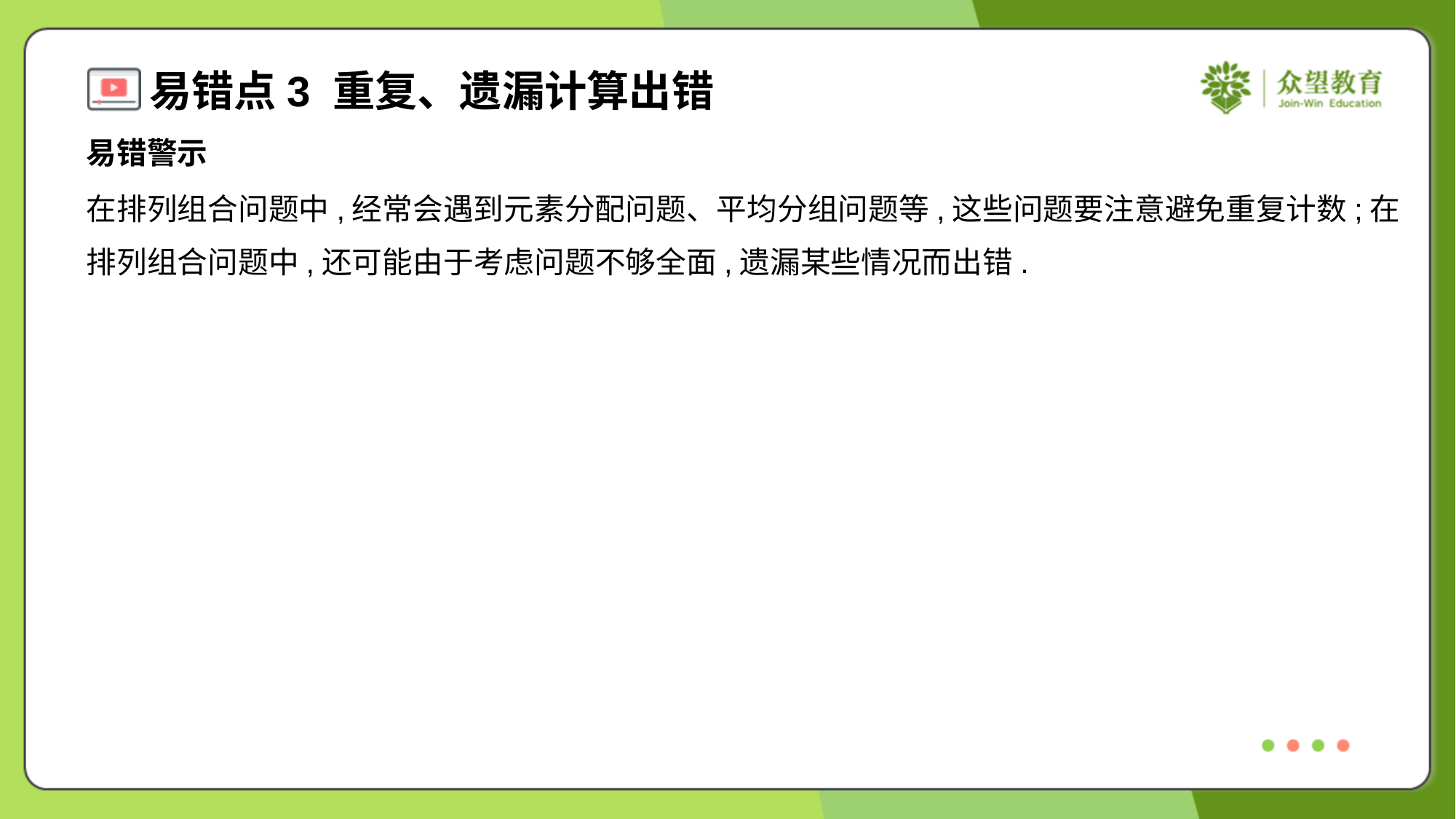

易错警示
在排列组合问题中,经常会遇到元素分配问题、平均分组问题等,这些问题要注意避免重复计数;在
排列组合问题中,还可能由于考虑问题不够全面,遗漏某些情况而出错.